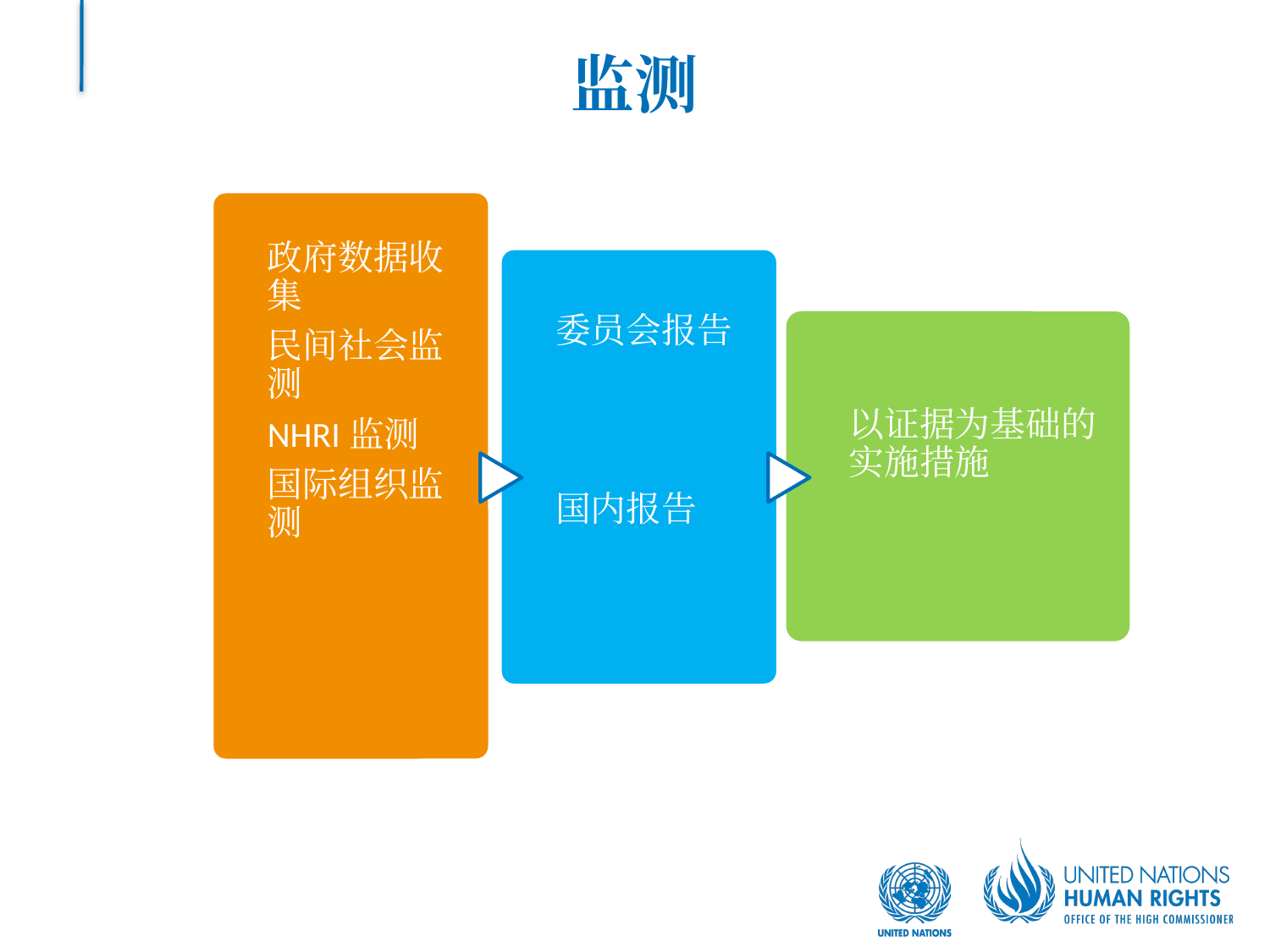

# 监测

政府数据收集
民间社会监测
NHRI监测
国际组织监测

委员会报告

国内报告

以证据为基础的实施措施